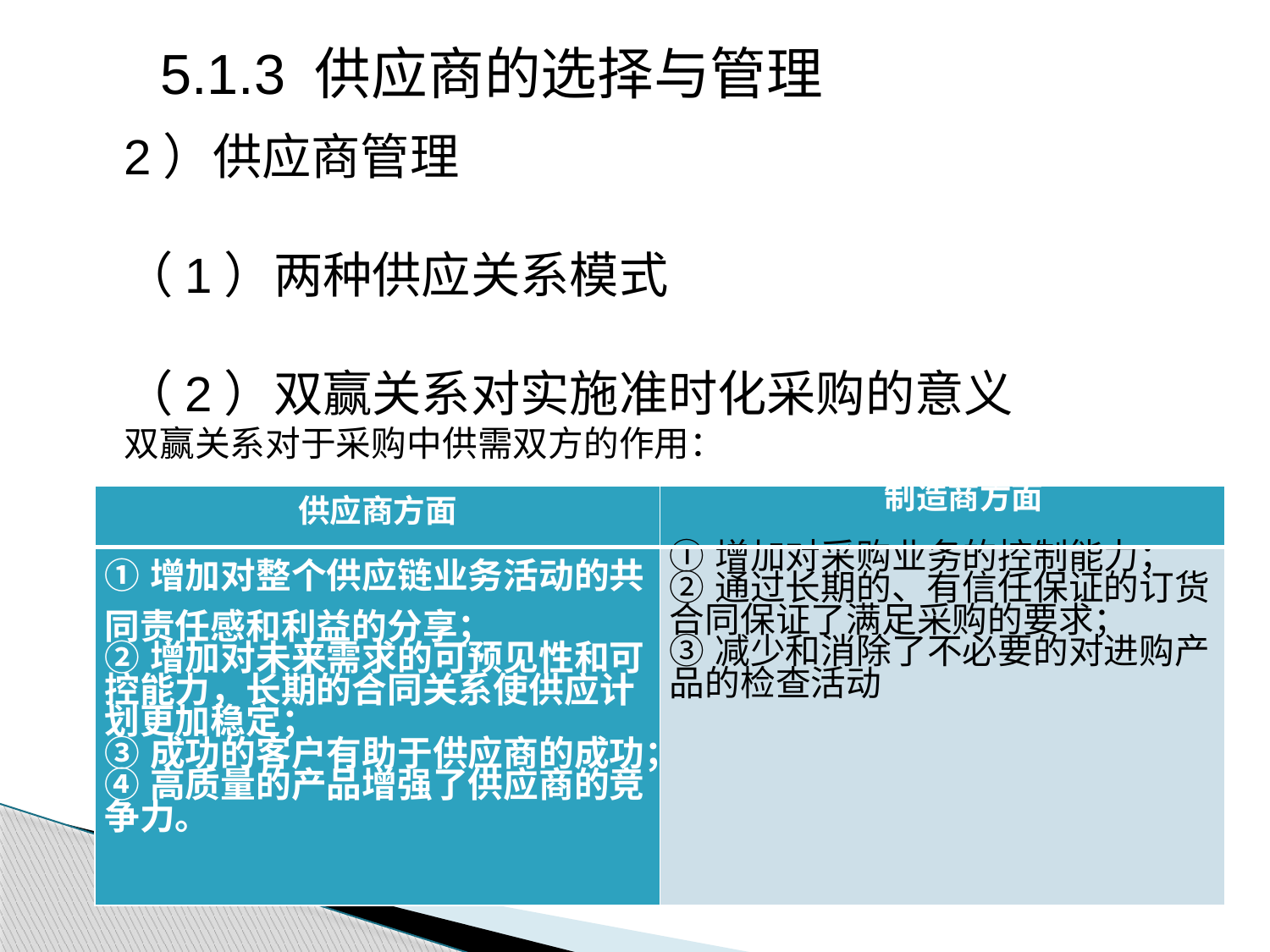

5.1.3 供应商的选择与管理
2）供应商管理

（1）两种供应关系模式

（2）双赢关系对实施准时化采购的意义
双赢关系对于采购中供需双方的作用：
| 供应商方面 | 制造商方面 |
| --- | --- |
| ①增加对整个供应链业务活动的共同责任感和利益的分享； ②增加对未来需求的可预见性和可控能力，长期的合同关系使供应计划更加稳定； ③成功的客户有助于供应商的成功； ④高质量的产品增强了供应商的竞争力。 | ①增加对采购业务的控制能力； ②通过长期的、有信任保证的订货合同保证了满足采购的要求； ③减少和消除了不必要的对进购产品的检查活动 |